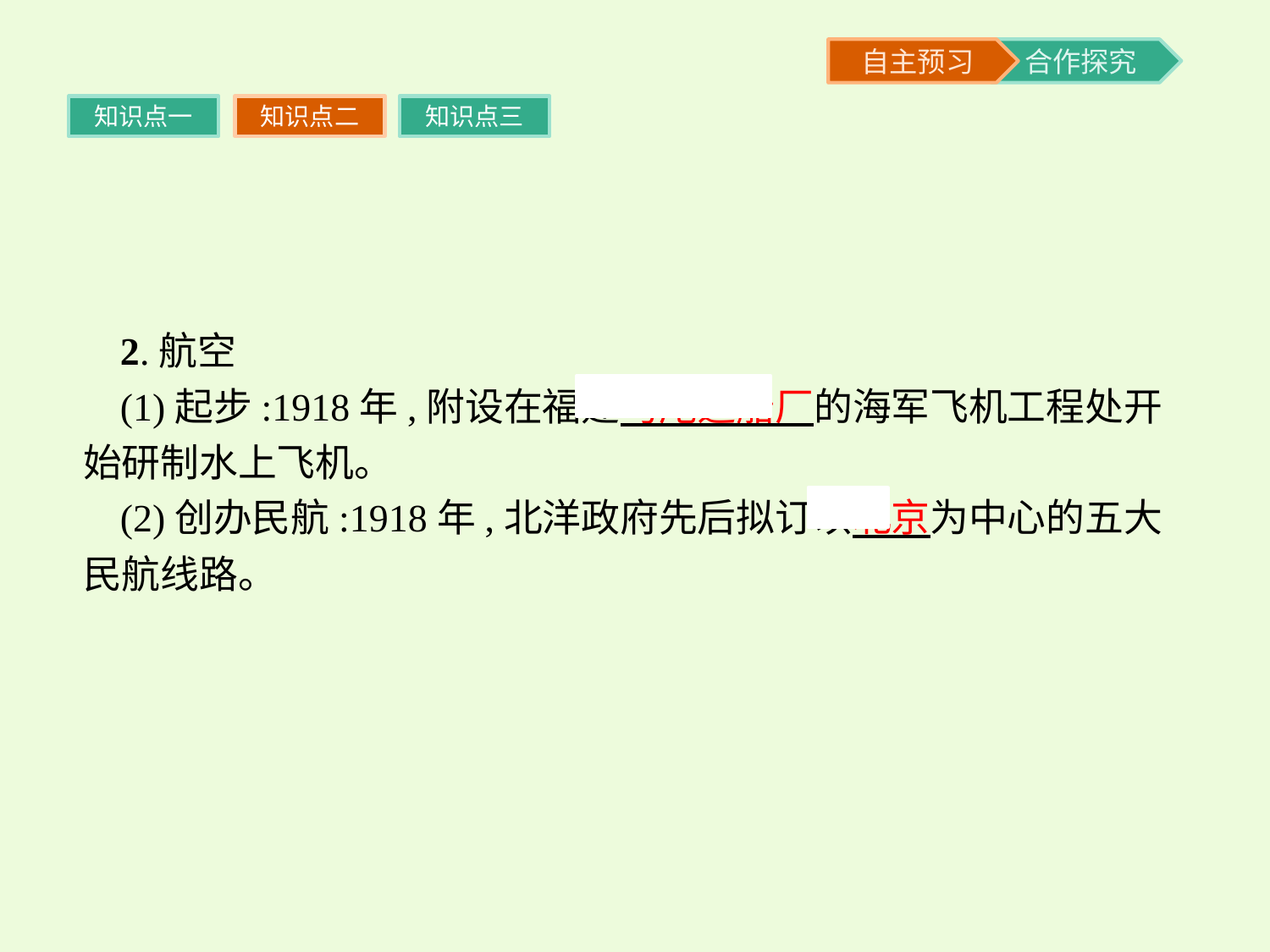

知识点一
知识点二
知识点三
2.航空
(1)起步:1918年,附设在福建马尾造船厂的海军飞机工程处开始研制水上飞机。
(2)创办民航:1918年,北洋政府先后拟订以北京为中心的五大民航线路。